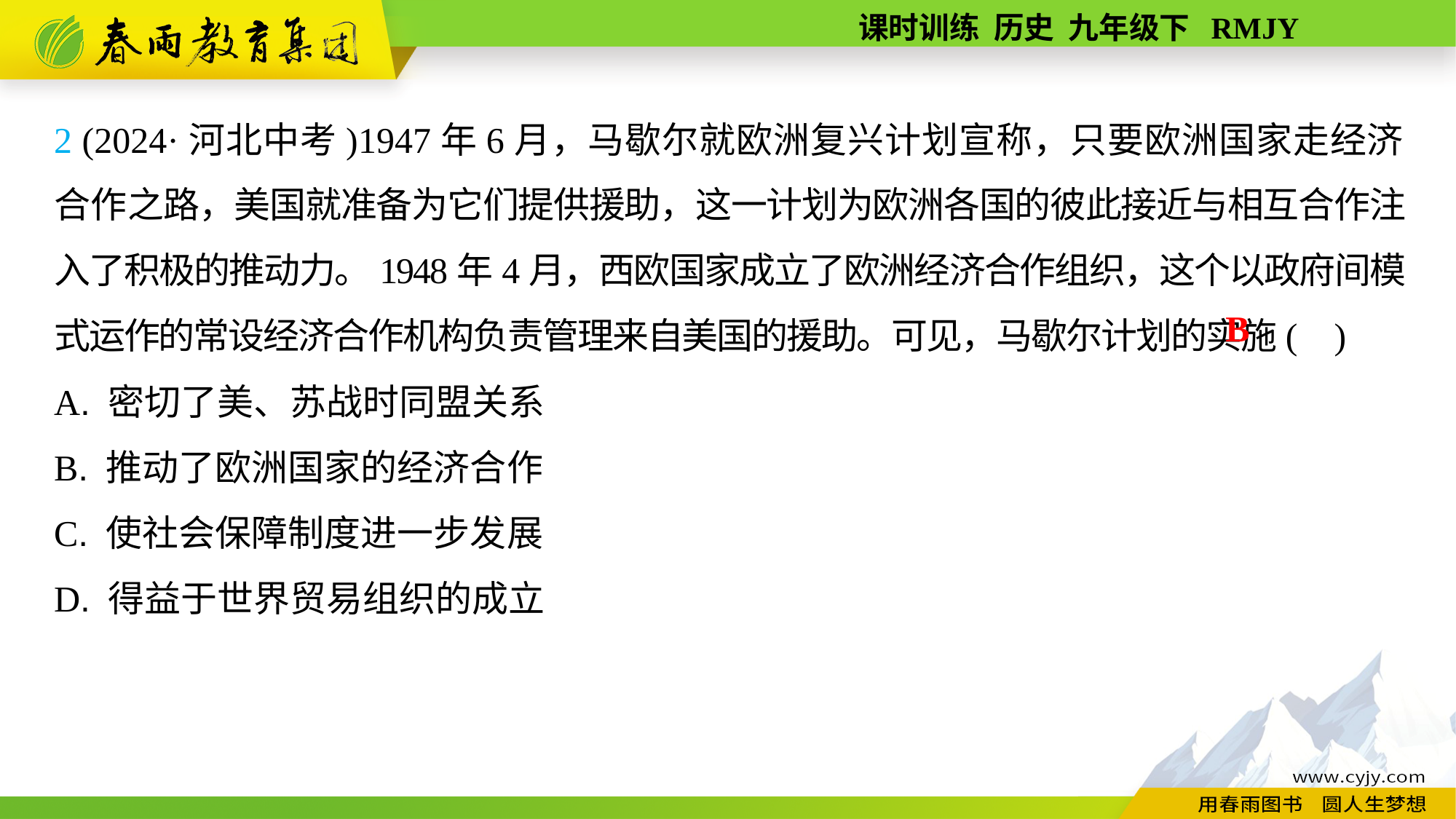

2 (2024·河北中考)1947年6月，马歇尔就欧洲复兴计划宣称，只要欧洲国家走经济合作之路，美国就准备为它们提供援助，这一计划为欧洲各国的彼此接近与相互合作注入了积极的推动力。1948年4月，西欧国家成立了欧洲经济合作组织，这个以政府间模式运作的常设经济合作机构负责管理来自美国的援助。可见，马歇尔计划的实施(     )
A. 密切了美、苏战时同盟关系
B. 推动了欧洲国家的经济合作
C. 使社会保障制度进一步发展
D. 得益于世界贸易组织的成立
B